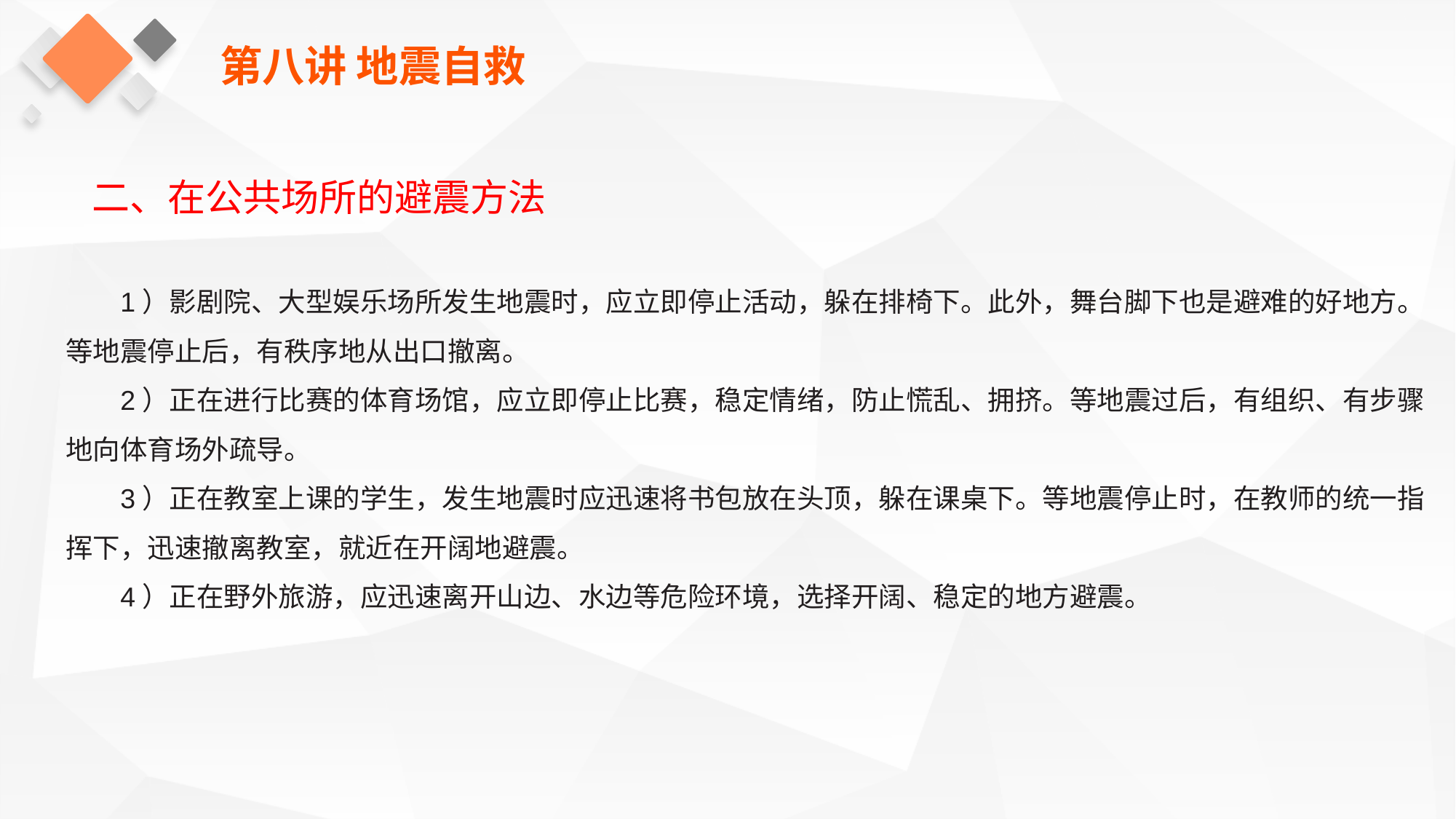

第八讲 地震自救
二、在公共场所的避震方法
1）影剧院、大型娱乐场所发生地震时，应立即停止活动，躲在排椅下。此外，舞台脚下也是避难的好地方。等地震停止后，有秩序地从出口撤离。
2）正在进行比赛的体育场馆，应立即停止比赛，稳定情绪，防止慌乱、拥挤。等地震过后，有组织、有步骤地向体育场外疏导。
3）正在教室上课的学生，发生地震时应迅速将书包放在头顶，躲在课桌下。等地震停止时，在教师的统一指挥下，迅速撤离教室，就近在开阔地避震。
4）正在野外旅游，应迅速离开山边、水边等危险环境，选择开阔、稳定的地方避震。